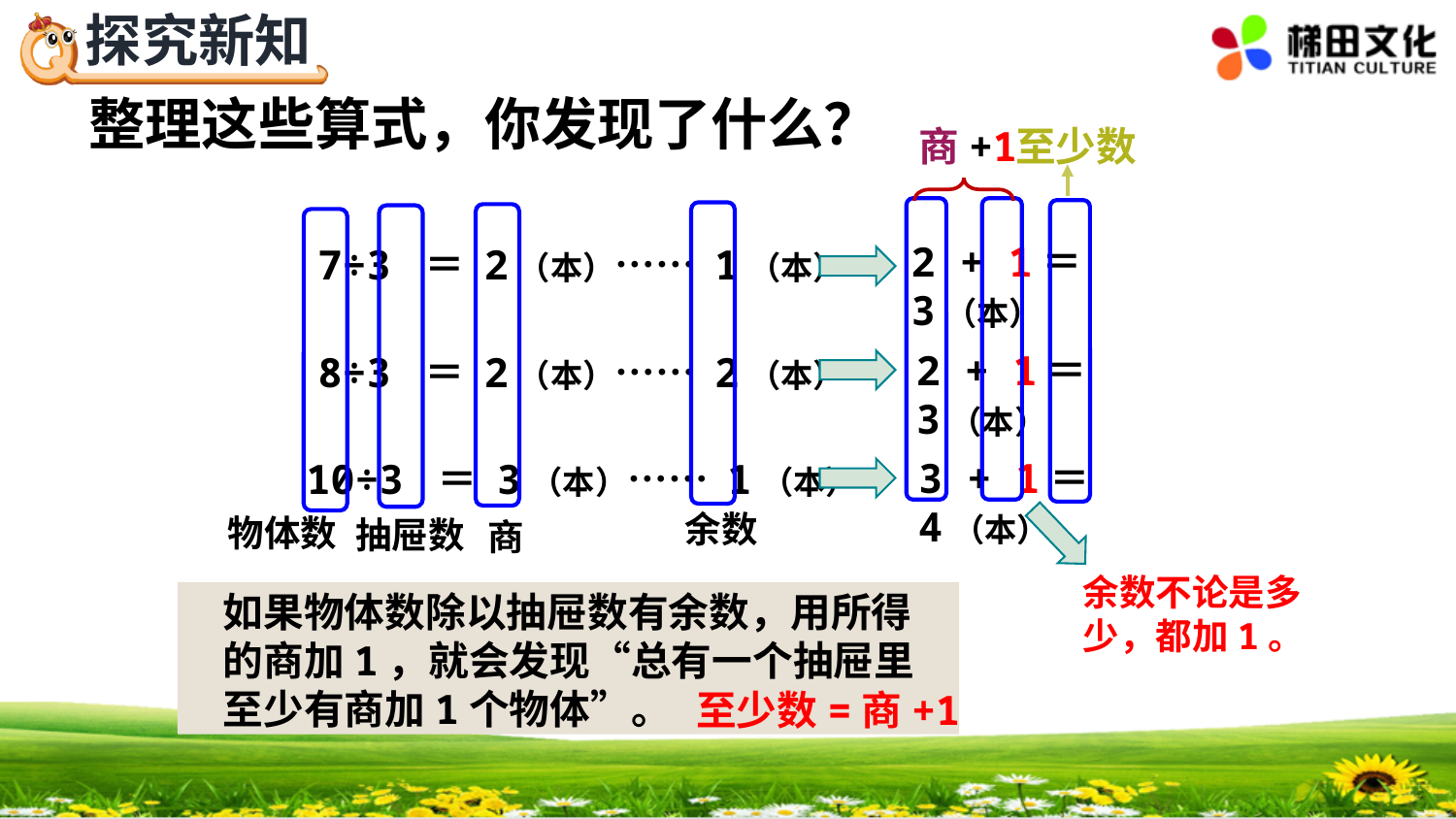

整理这些算式，你发现了什么？
至少数
商+1

2 + 1＝3（本）
7÷3 ＝ 2（本）…… 1（本）

2 + 1＝3（本）
8÷3 ＝ 2（本）…… 2（本）

3 + 1＝4（本）
10÷3 ＝ 3（本）…… 1（本）

余数
物体数
抽屉数
商
余数不论是多少，都加1。
如果物体数除以抽屉数有余数，用所得的商加1，就会发现“总有一个抽屉里至少有商加1个物体”。

至少数=商+1